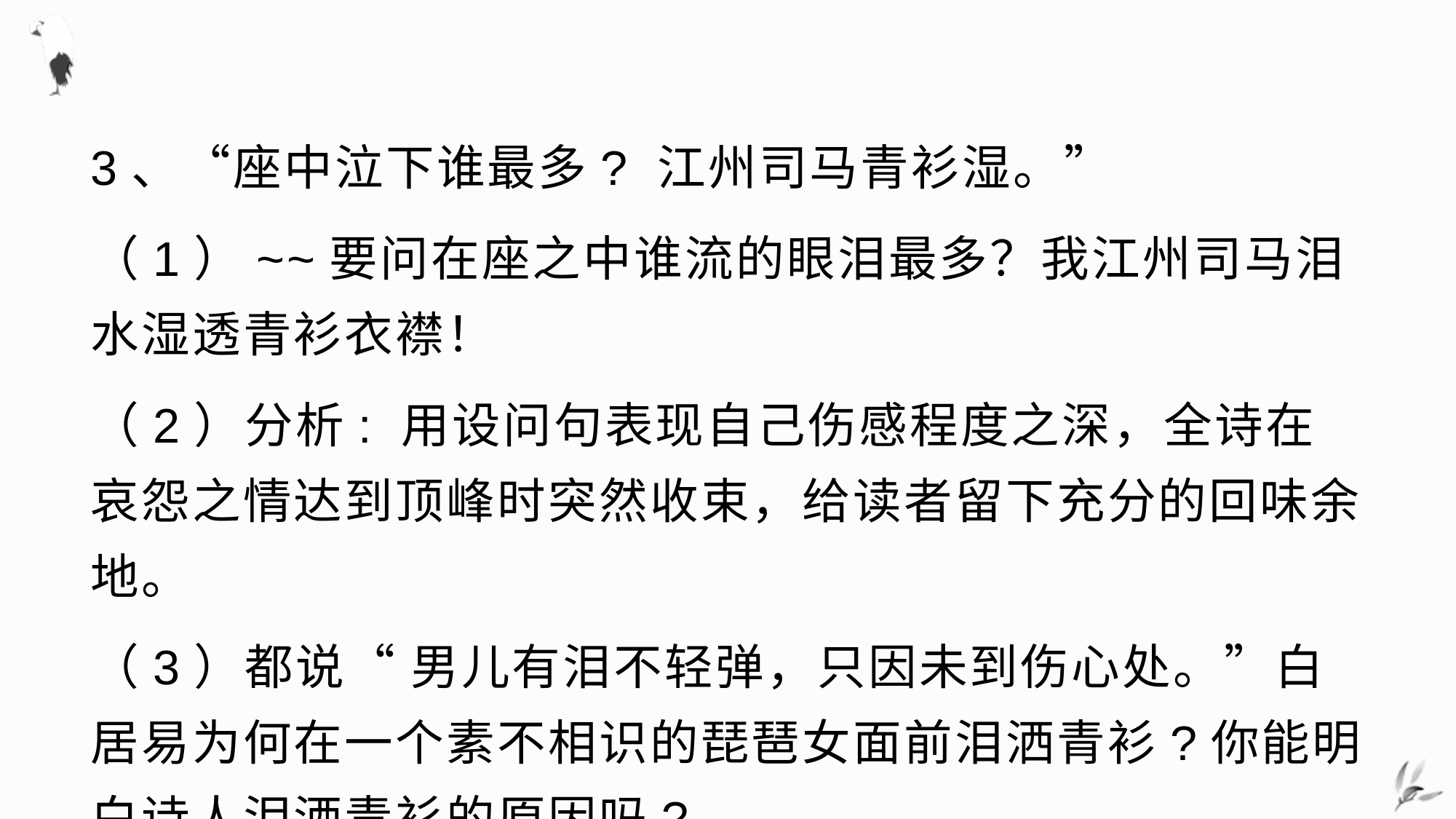

3、“座中泣下谁最多? 江州司马青衫湿。”
（1）~~要问在座之中谁流的眼泪最多？我江州司马泪水湿透青衫衣襟！
（2）分析: 用设问句表现自己伤感程度之深，全诗在哀怨之情达到顶峰时突然收束，给读者留下充分的回味余地。
（3）都说“ 男儿有泪不轻弹，只因未到伤心处。”白居易为何在一个素不相识的琵琶女面前泪洒青衫?你能明白诗人泪洒青衫的原因吗?